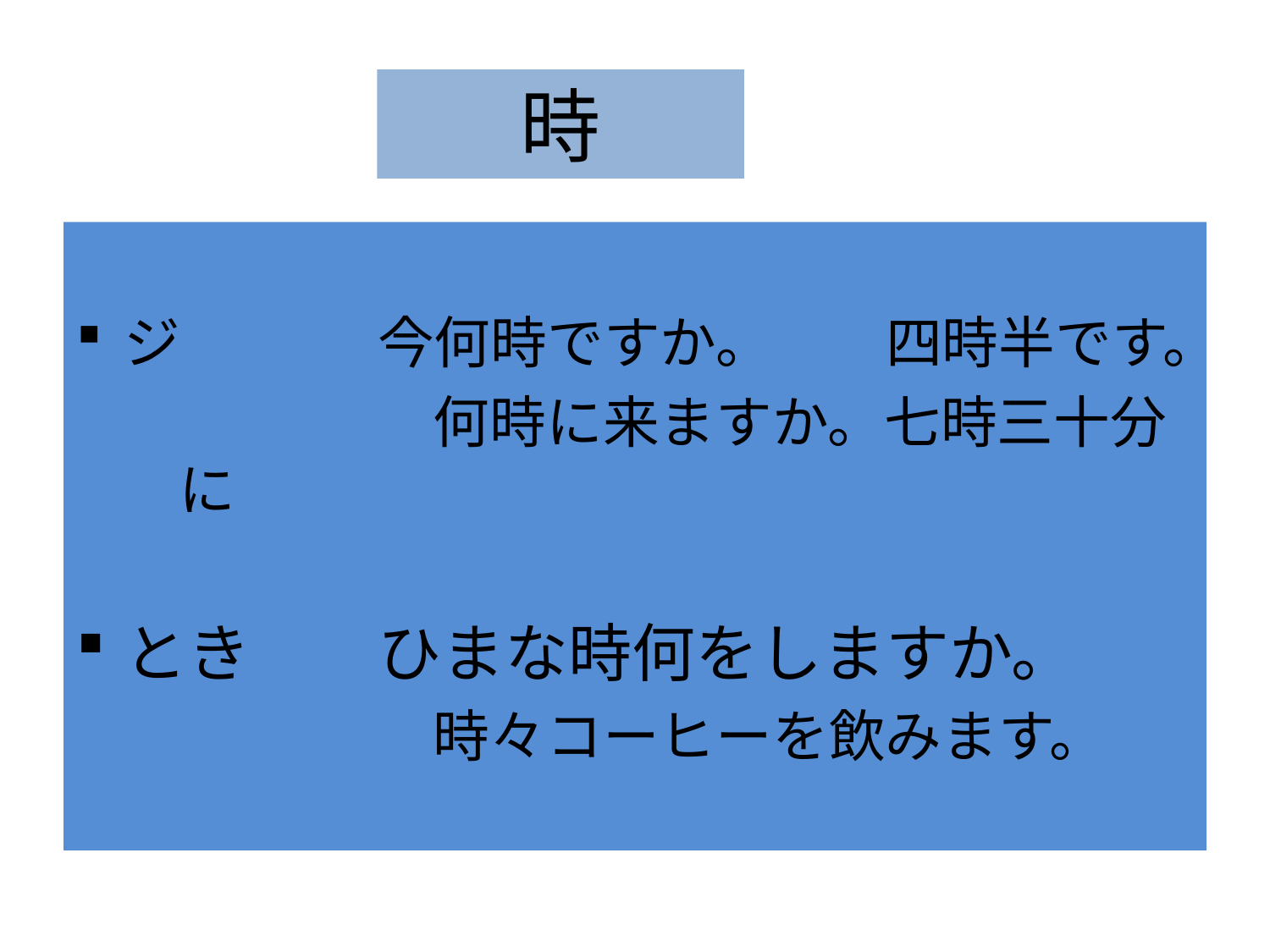

# 時

ジ		今何時ですか。	四時半です。
			何時に来ますか。七時三十分に

とき	ひまな時何をしますか。
			時々コーヒーを飲みます。